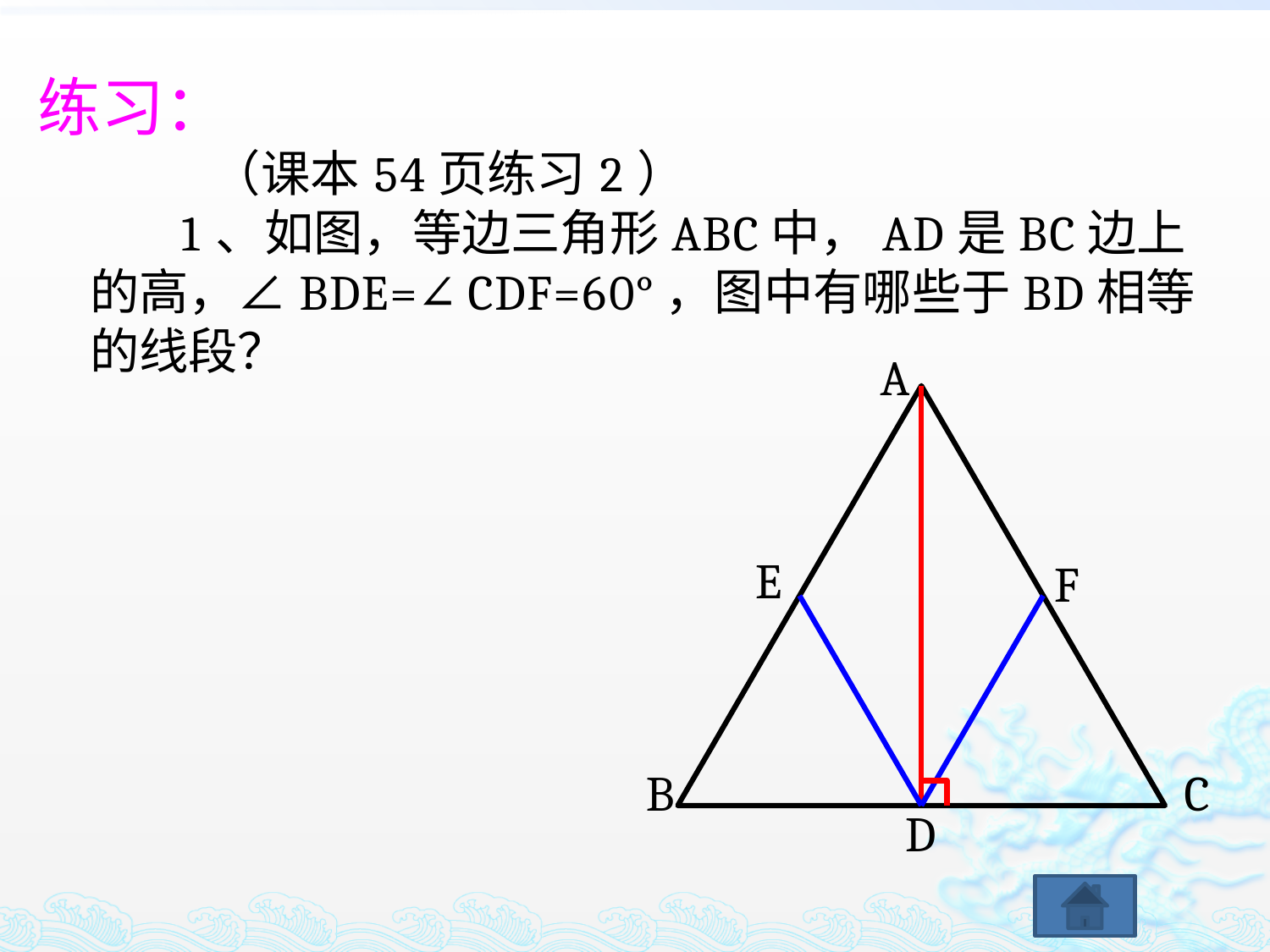

练习：
          （课本54页练习2）
        1、如图，等边三角形ABC中，AD是BC边上的高，∠BDE=∠CDF=60°，图中有哪些于BD相等的线段？
A

E
F
B
C
D